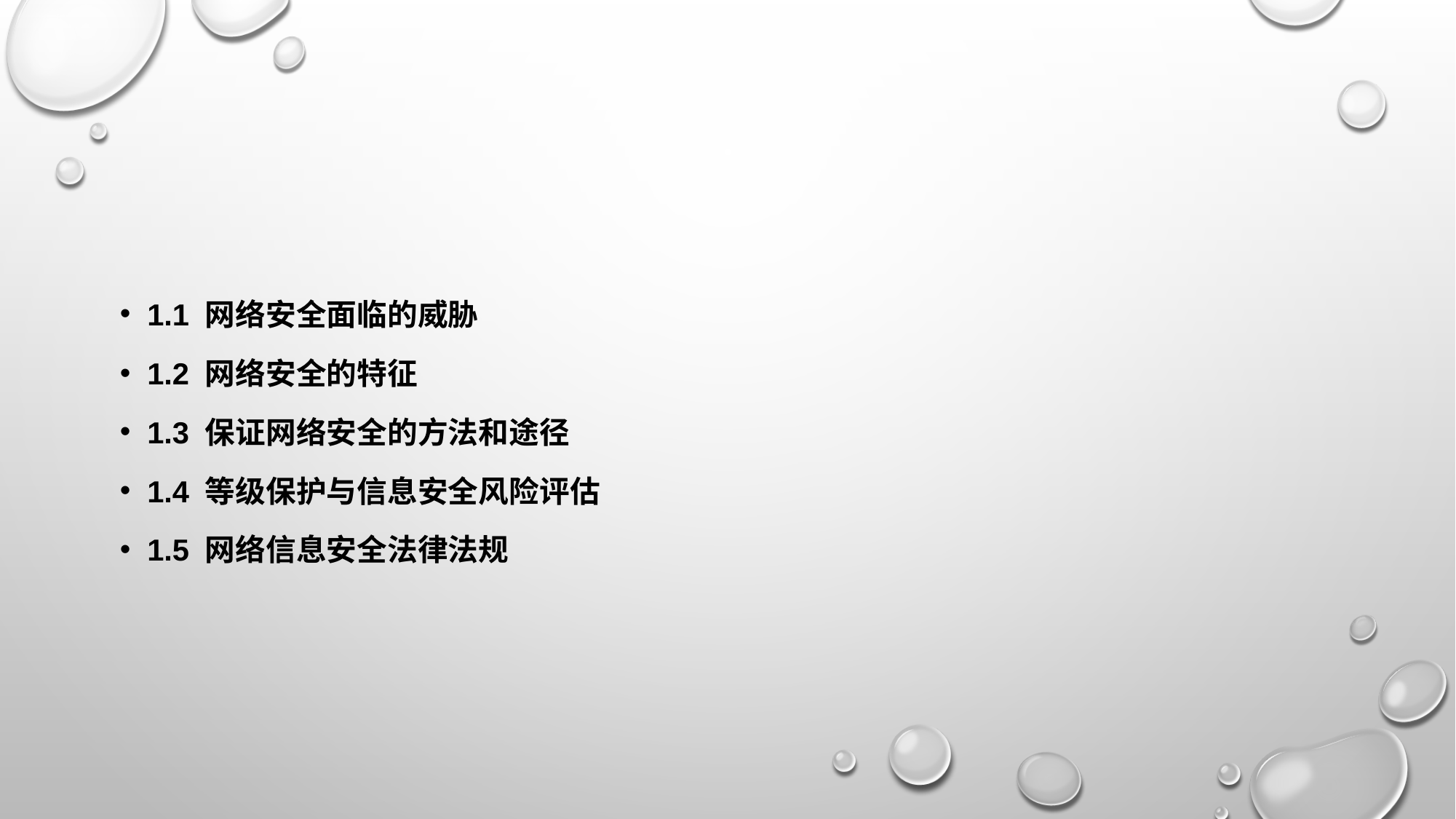

#
1.1 网络安全面临的威胁
1.2 网络安全的特征
1.3 保证网络安全的方法和途径
1.4 等级保护与信息安全风险评估
1.5 网络信息安全法律法规